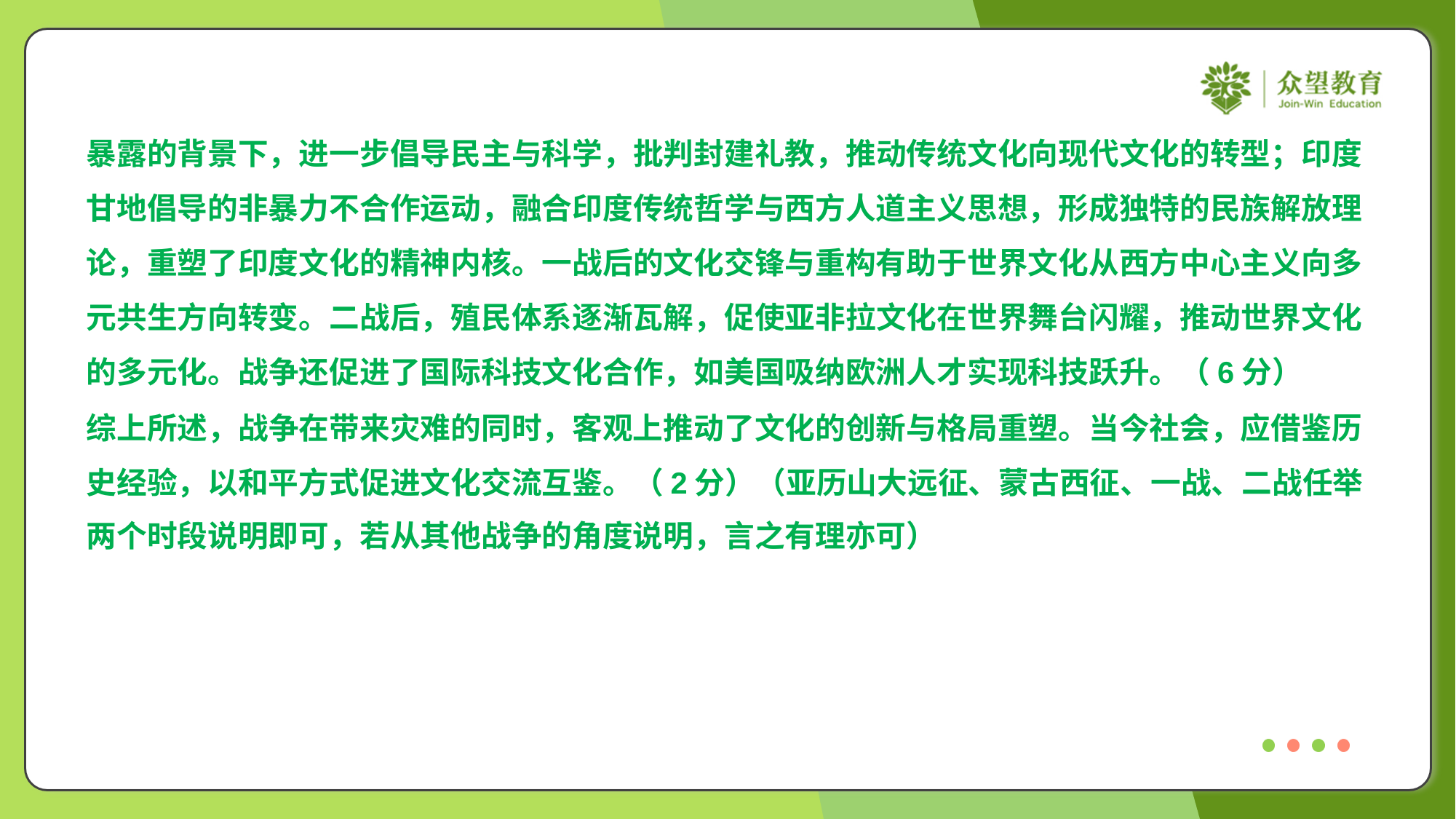

暴露的背景下，进一步倡导民主与科学，批判封建礼教，推动传统文化向现代文化的转型；印度
甘地倡导的非暴力不合作运动，融合印度传统哲学与西方人道主义思想，形成独特的民族解放理
论，重塑了印度文化的精神内核。一战后的文化交锋与重构有助于世界文化从西方中心主义向多
元共生方向转变。二战后，殖民体系逐渐瓦解，促使亚非拉文化在世界舞台闪耀，推动世界文化
的多元化。战争还促进了国际科技文化合作，如美国吸纳欧洲人才实现科技跃升。（6分）
综上所述，战争在带来灾难的同时，客观上推动了文化的创新与格局重塑。当今社会，应借鉴历
史经验，以和平方式促进文化交流互鉴。（2分）（亚历山大远征、蒙古西征、一战、二战任举
两个时段说明即可，若从其他战争的角度说明，言之有理亦可）